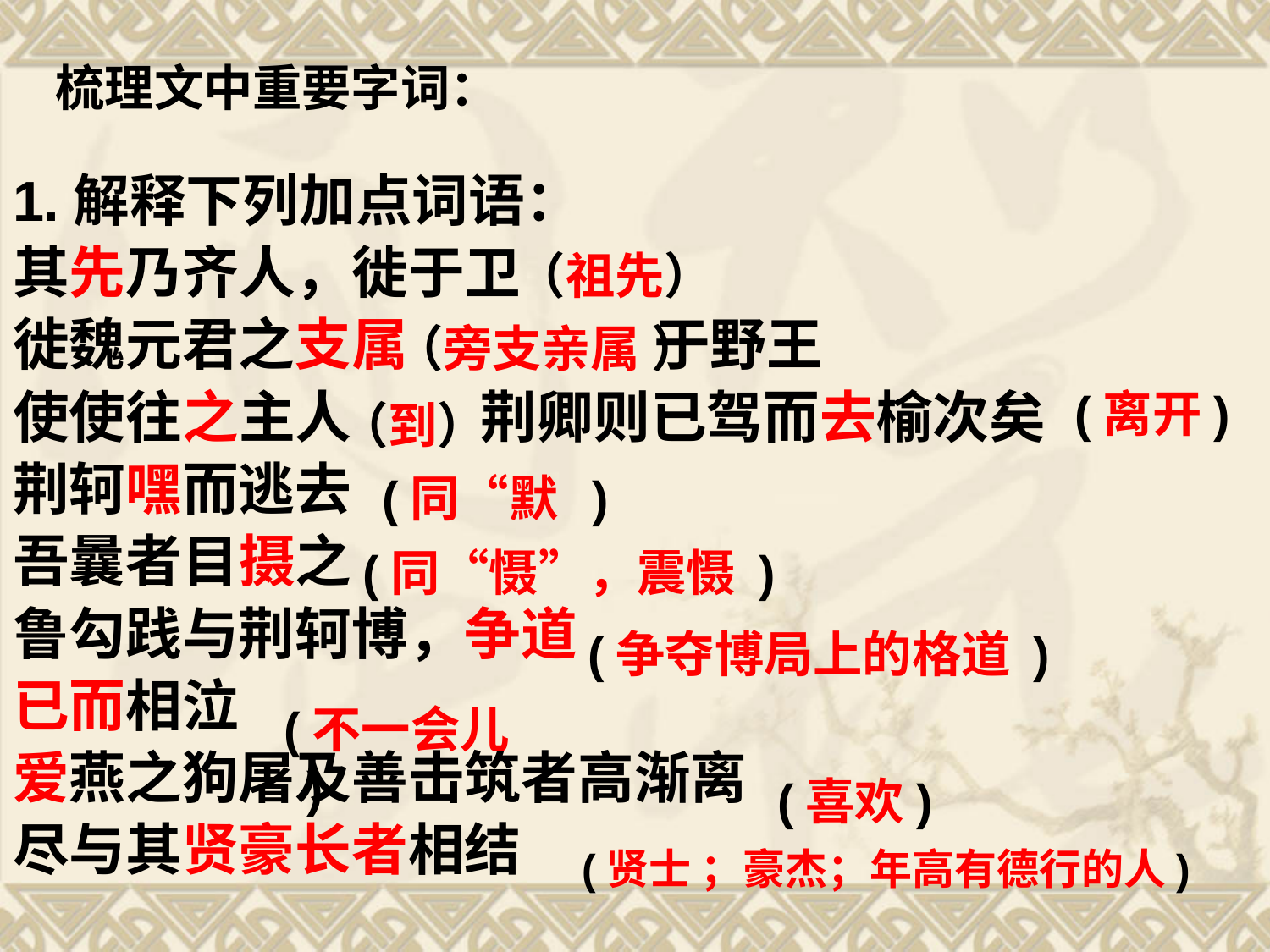

# 梳理文中重要字词：
1.解释下列加点词语：
其先乃齐人，徙于卫
徙魏元君之支属                   于野王
使使往之主人          荆卿则已驾而去榆次矣
荆轲嘿而逃去
吾曩者目摄之
鲁勾践与荆轲博，争道
已而相泣
爱燕之狗屠及善击筑者高渐离
尽与其贤豪长者相结
（祖先）
（旁支亲属 ）

(离开)
（到）
(同“默  )
(同“慑”，震慑 )
(争夺博局上的格道 )
(不一会儿 )
(喜欢)
(贤士 ；豪杰；年高有德行的人)